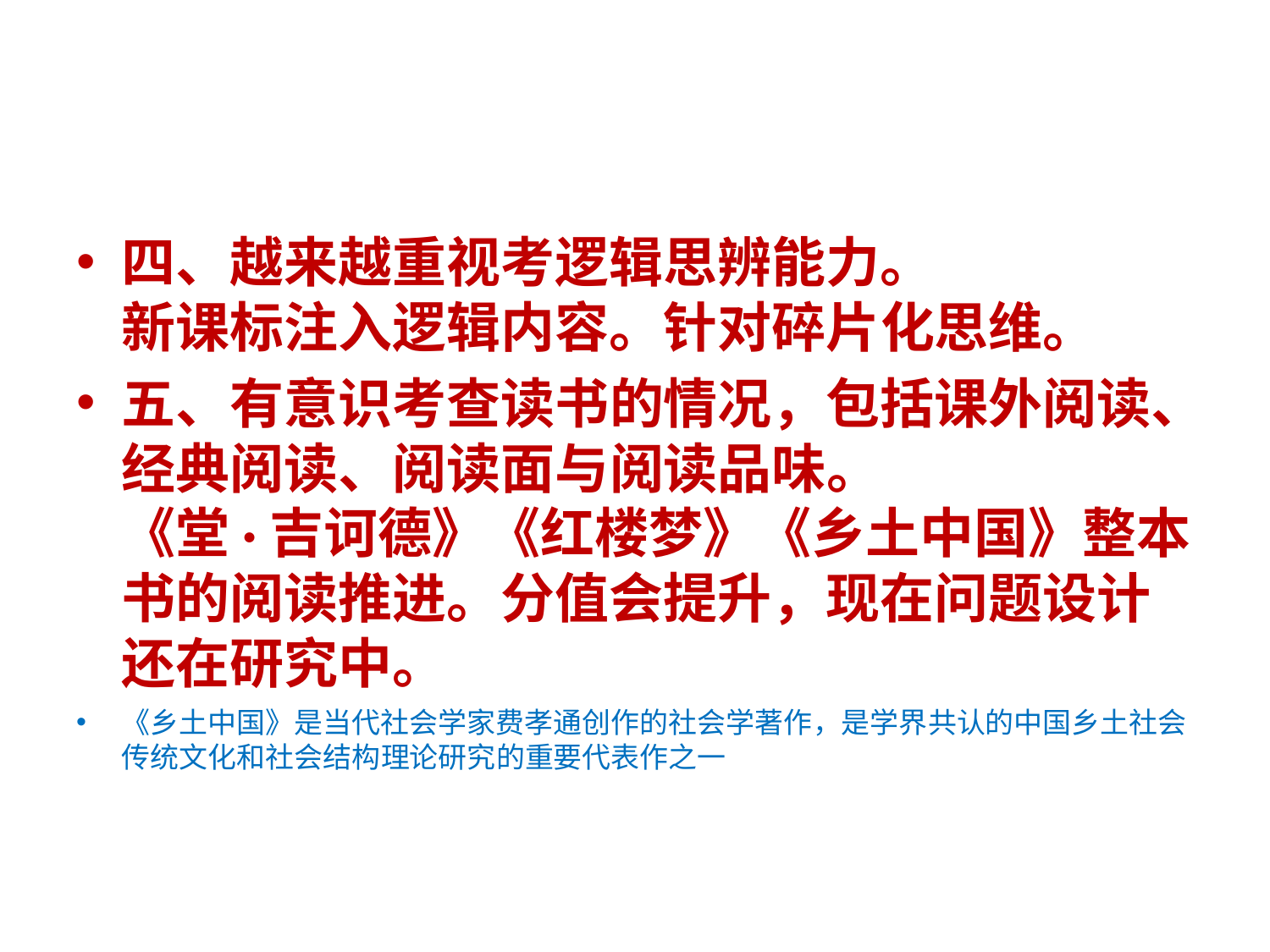

#
四、越来越重视考逻辑思辨能力。
新课标注入逻辑内容。针对碎片化思维。
五、有意识考查读书的情况，包括课外阅读、经典阅读、阅读面与阅读品味。
《堂·吉诃德》《红楼梦》《乡土中国》整本书的阅读推进。分值会提升，现在问题设计还在研究中。
《乡土中国》是当代社会学家费孝通创作的社会学著作，是学界共认的中国乡土社会传统文化和社会结构理论研究的重要代表作之一